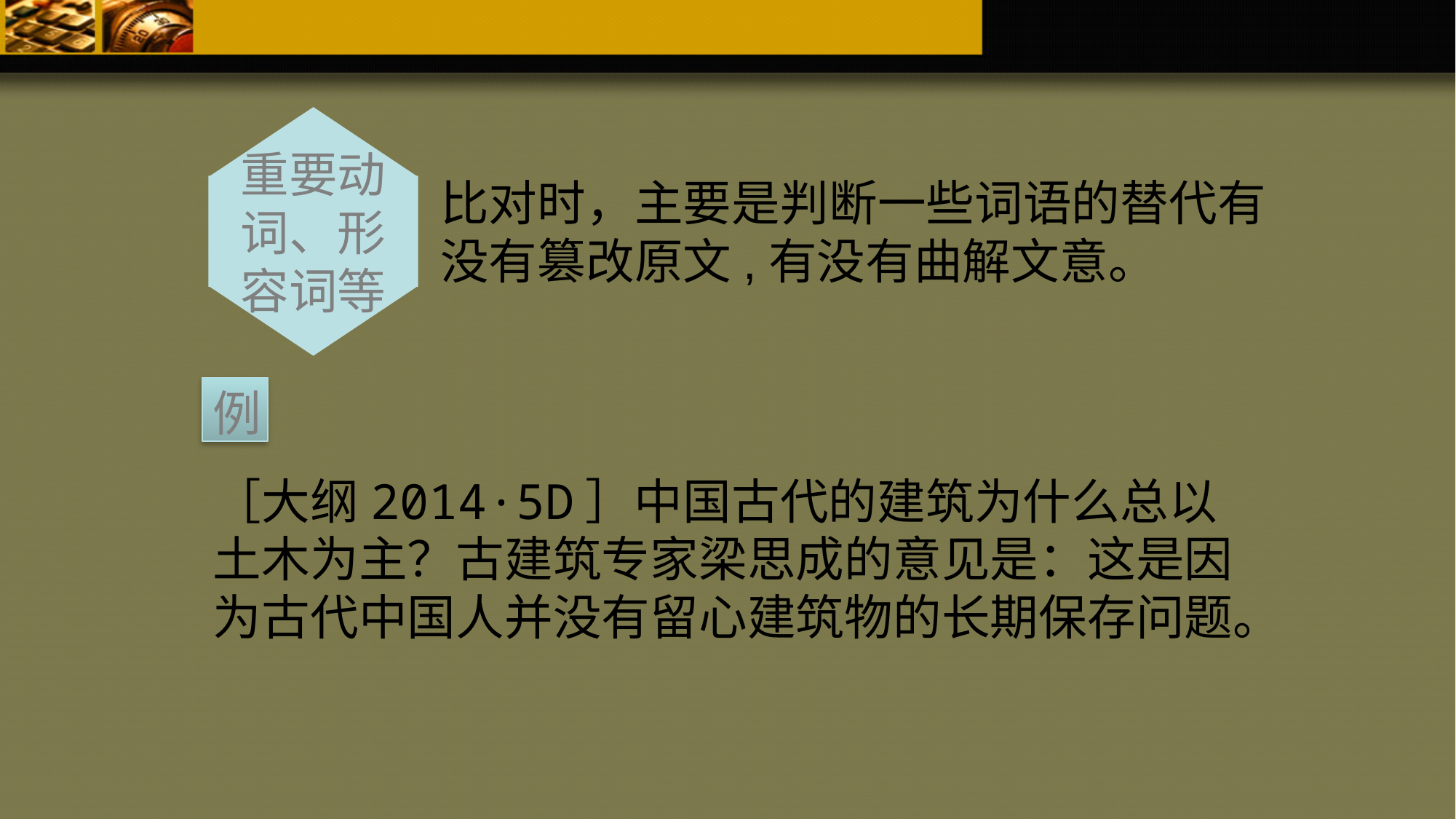

重要动词、形容词等
比对时，主要是判断一些词语的替代有没有篡改原文,有没有曲解文意。
例
［大纲2014·5D］中国古代的建筑为什么总以土木为主？古建筑专家梁思成的意见是：这是因为古代中国人并没有留心建筑物的长期保存问题。